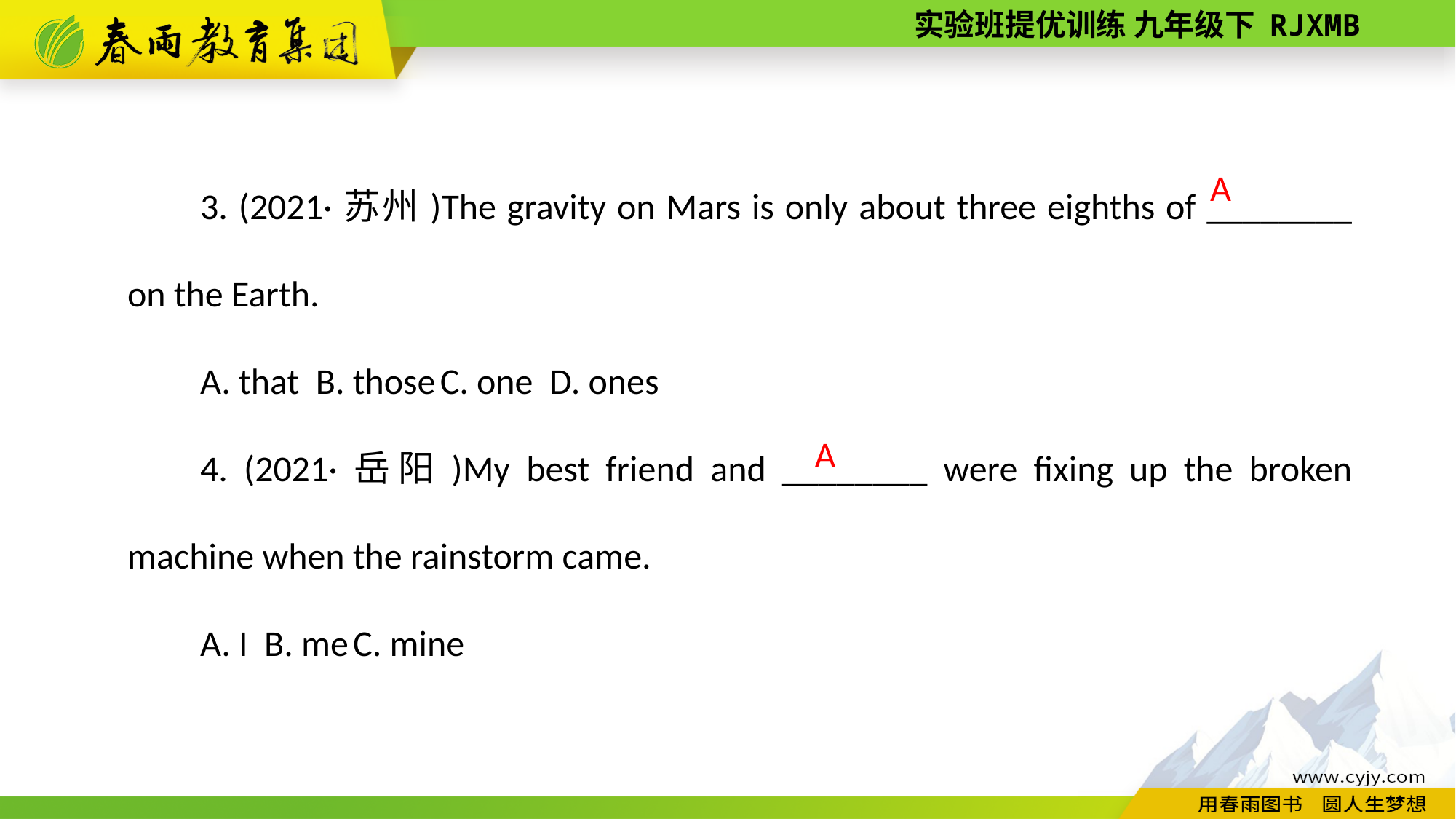

3. (2021·苏州)The gravity on Mars is only about three eighths of ________ on the Earth.
A. that  B. those C. one  D. ones
4. (2021·岳阳)My best friend and ________ were fixing up the broken machine when the rainstorm came.
A. I  B. me C. mine
A
A